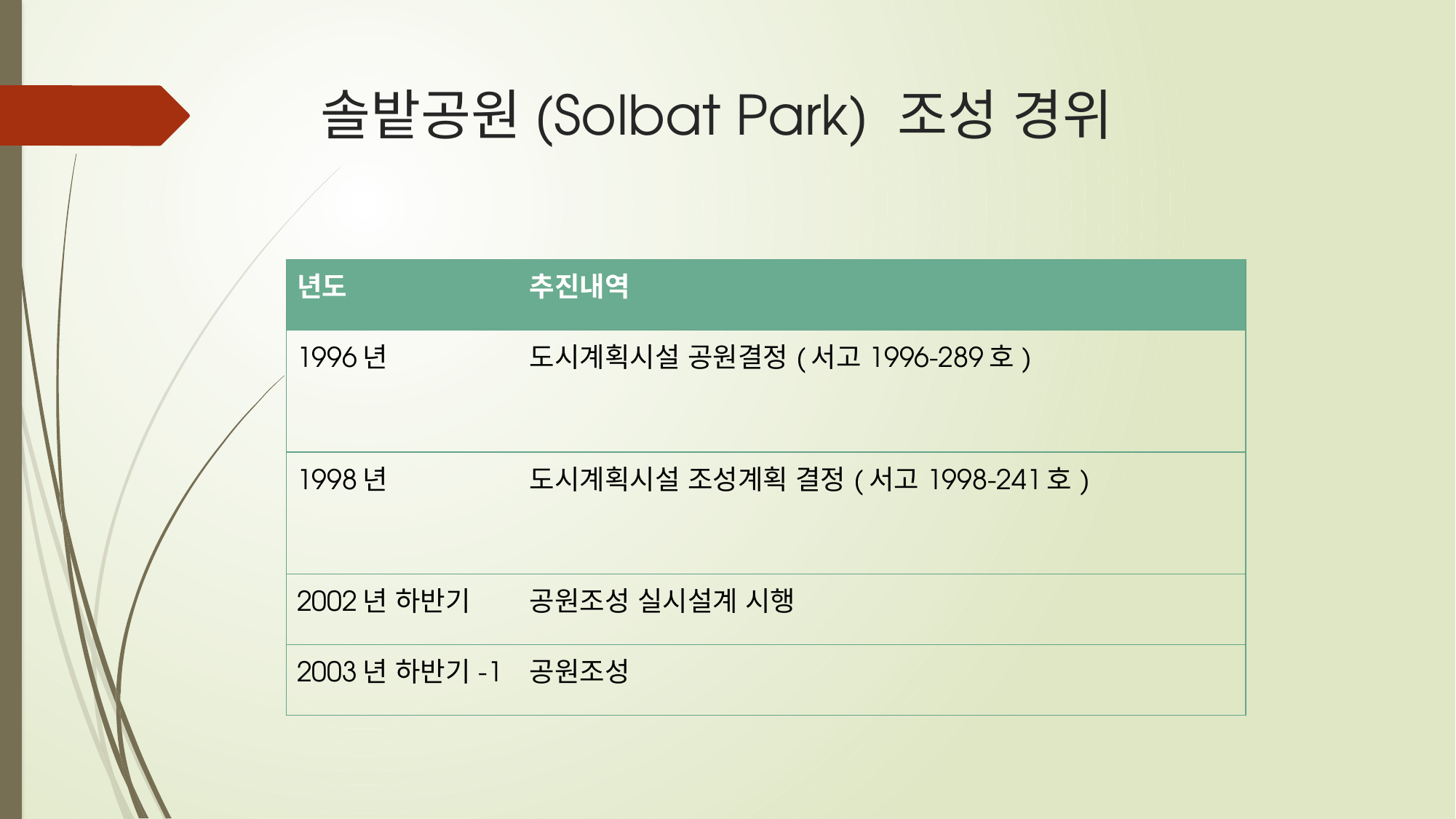

# 솔밭공원(Solbat Park) 조성 경위
| 년도 | 추진내역 |
| --- | --- |
| 1996년 | 도시계획시설 공원결정(서고1996-289호) |
| 1998년 | 도시계획시설 조성계획 결정(서고1998-241호) |
| 2002년 하반기 | 공원조성 실시설계 시행 |
| 2003년 하반기-1 | 공원조성 |